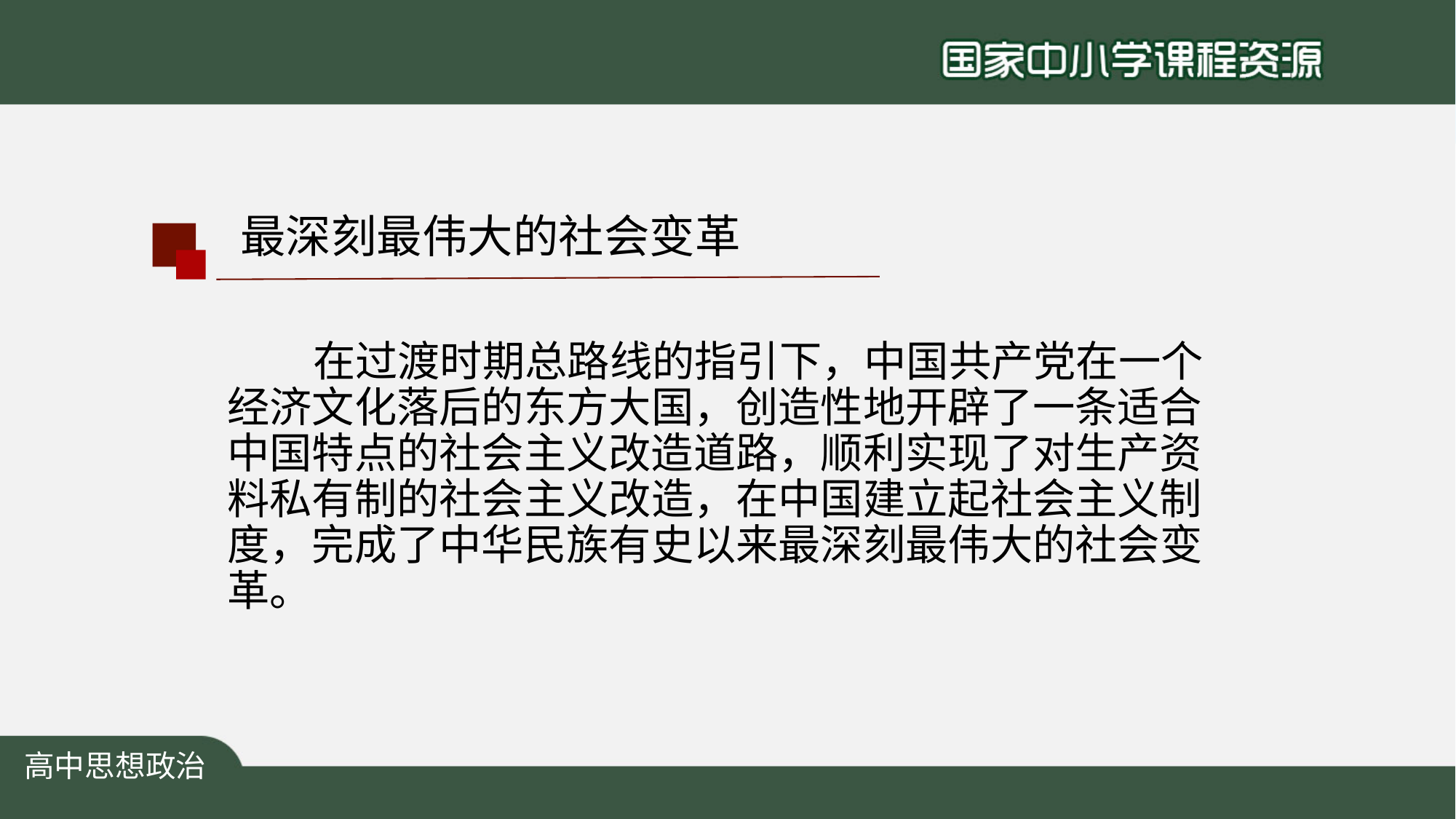

# 最深刻最伟大的社会变革
        在过渡时期总路线的指引下，中国共产党在一个经济文化落后的东方大国，创造性地开辟了一条适合中国特点的社会主义改造道路，顺利实现了对生产资料私有制的社会主义改造，在中国建立起社会主义制度，完成了中华民族有史以来最深刻最伟大的社会变革。